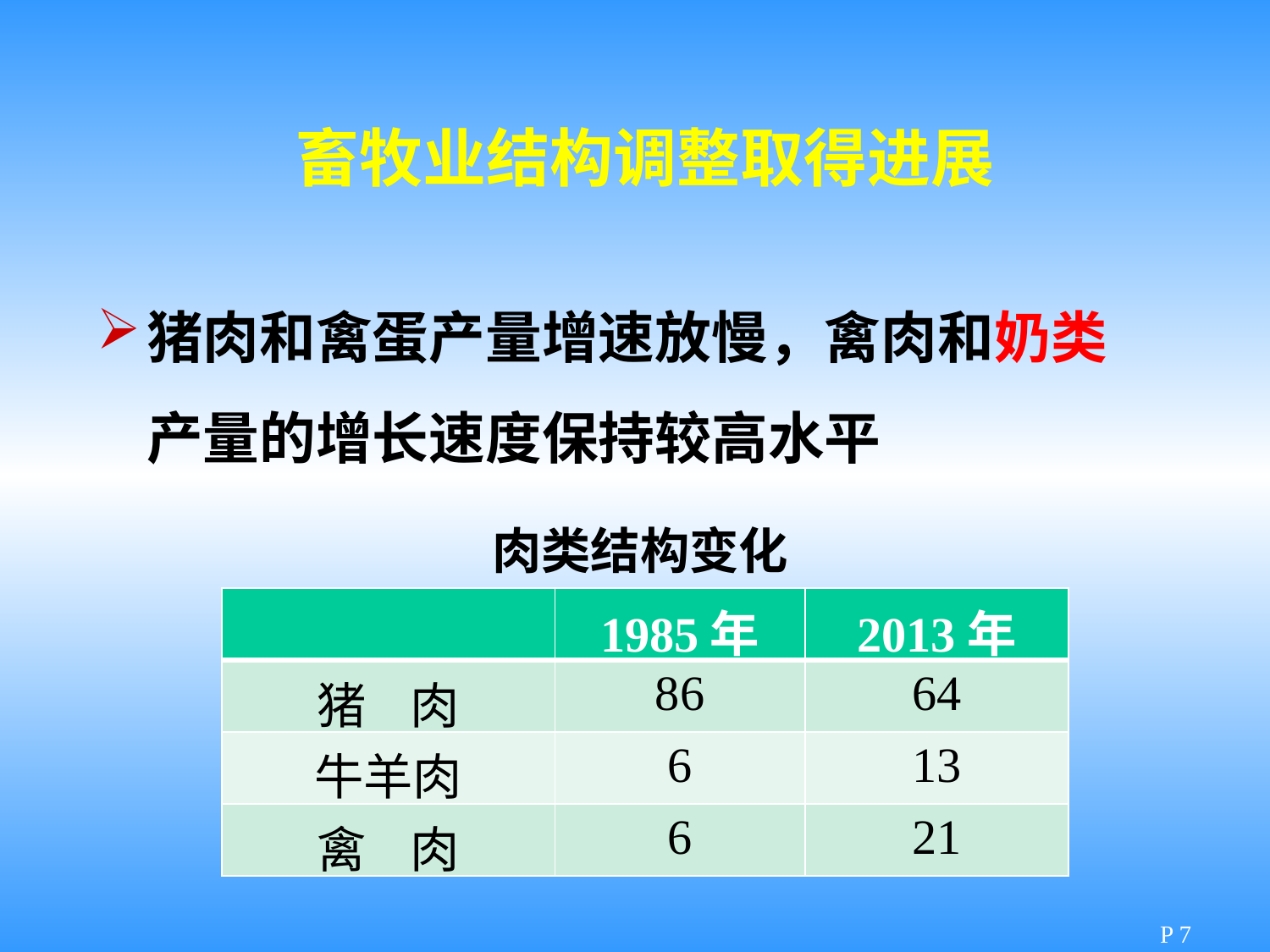

畜牧业结构调整取得进展
猪肉和禽蛋产量增速放慢，禽肉和奶类产量的增长速度保持较高水平
肉类结构变化
|  | 1985年 | 2013年 |
| --- | --- | --- |
| 猪 肉 | 86 | 64 |
| 牛羊肉 | 6 | 13 |
| 禽 肉 | 6 | 21 |
P 7